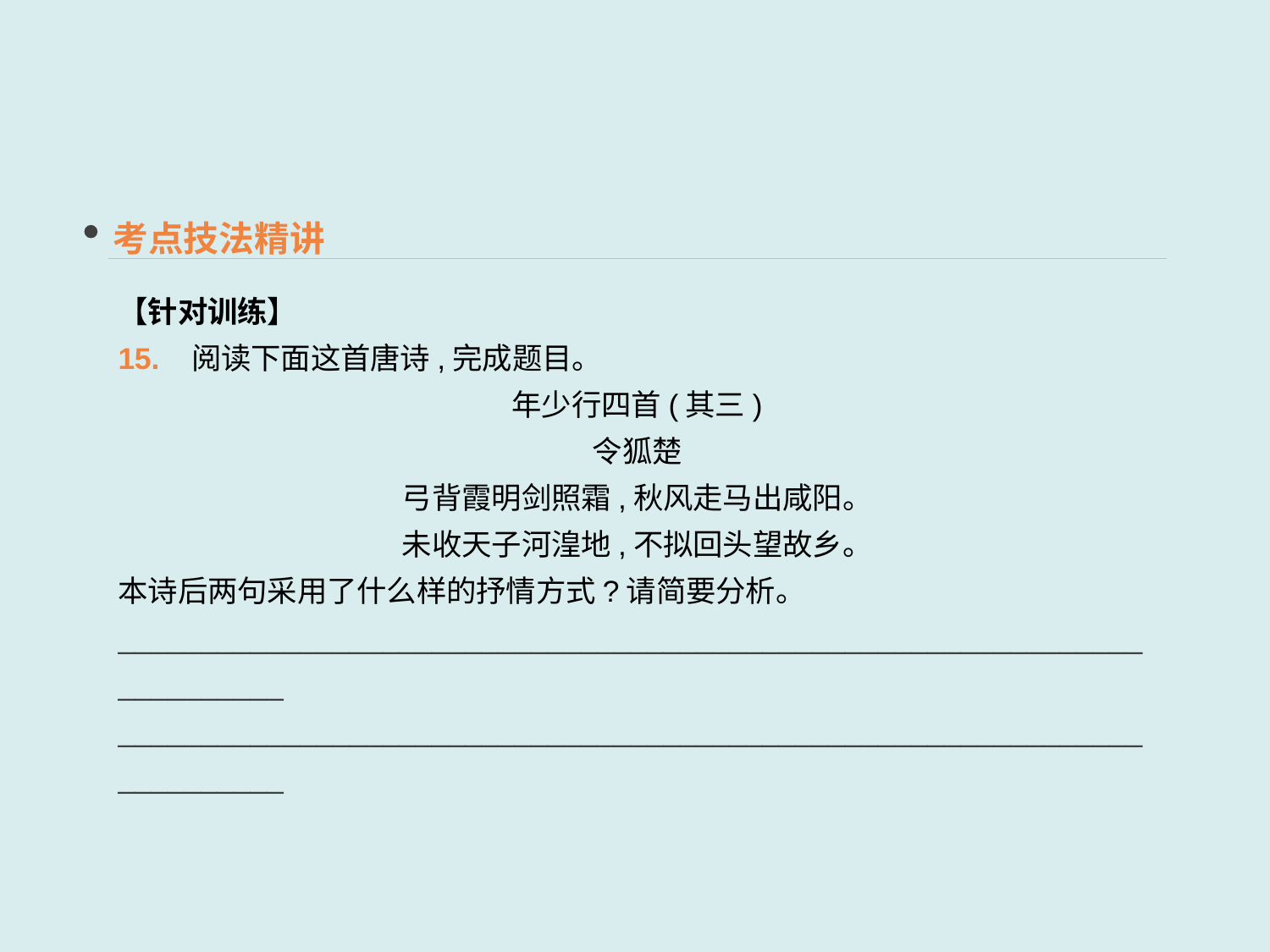

考点技法精讲

【针对训练】
15.   阅读下面这首唐诗,完成题目。
年少行四首(其三)
令狐楚
弓背霞明剑照霜,秋风走马出咸阳。
未收天子河湟地,不拟回头望故乡。
本诗后两句采用了什么样的抒情方式?请简要分析。
________________________________________________________________________
________________________________________________________________________